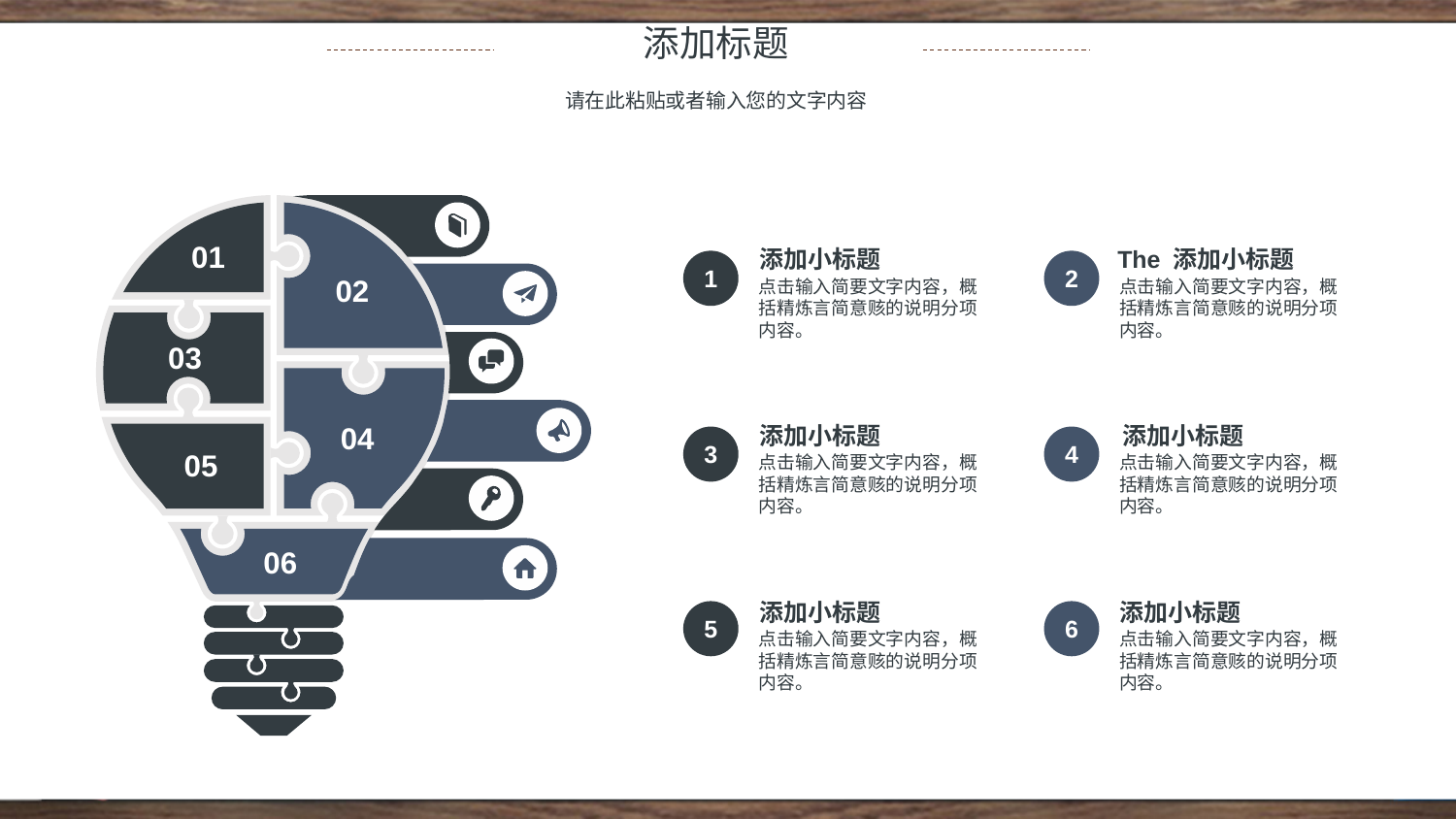

添加标题
请在此粘贴或者输入您的文字内容

01

02

03

04

05

06

添加小标题
The 添加小标题
1
2

点击输入简要文字内容，概括精炼言简意赅的说明分项内容。
点击输入简要文字内容，概括精炼言简意赅的说明分项内容。

添加小标题
添加小标题
3
4
点击输入简要文字内容，概括精炼言简意赅的说明分项内容。
点击输入简要文字内容，概括精炼言简意赅的说明分项内容。

添加小标题
添加小标题
5
6
点击输入简要文字内容，概括精炼言简意赅的说明分项内容。
点击输入简要文字内容，概括精炼言简意赅的说明分项内容。